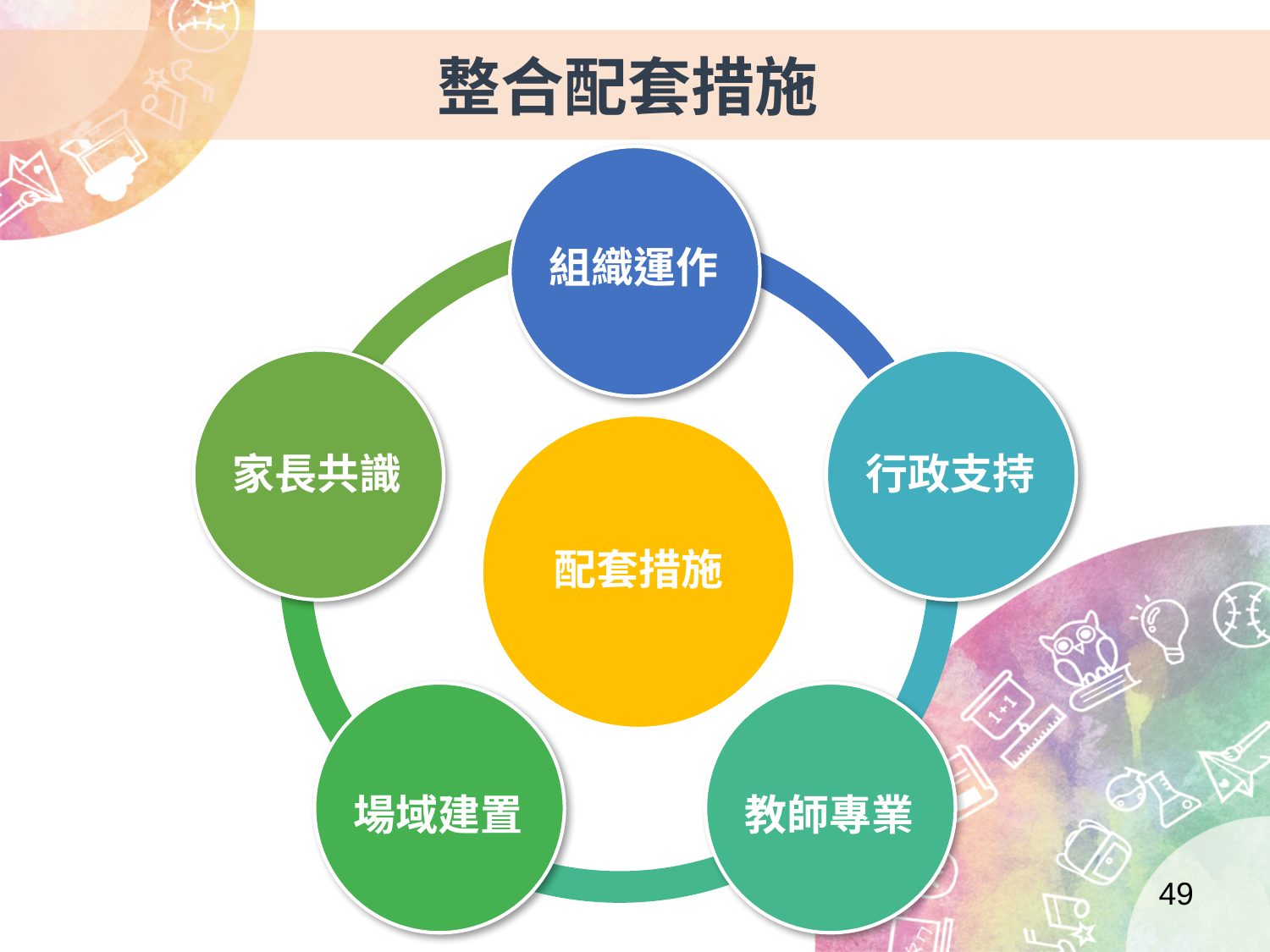

整合配套措施

組織運作

家長共識
行政支持

配套措施

場域建置
教師專業
49